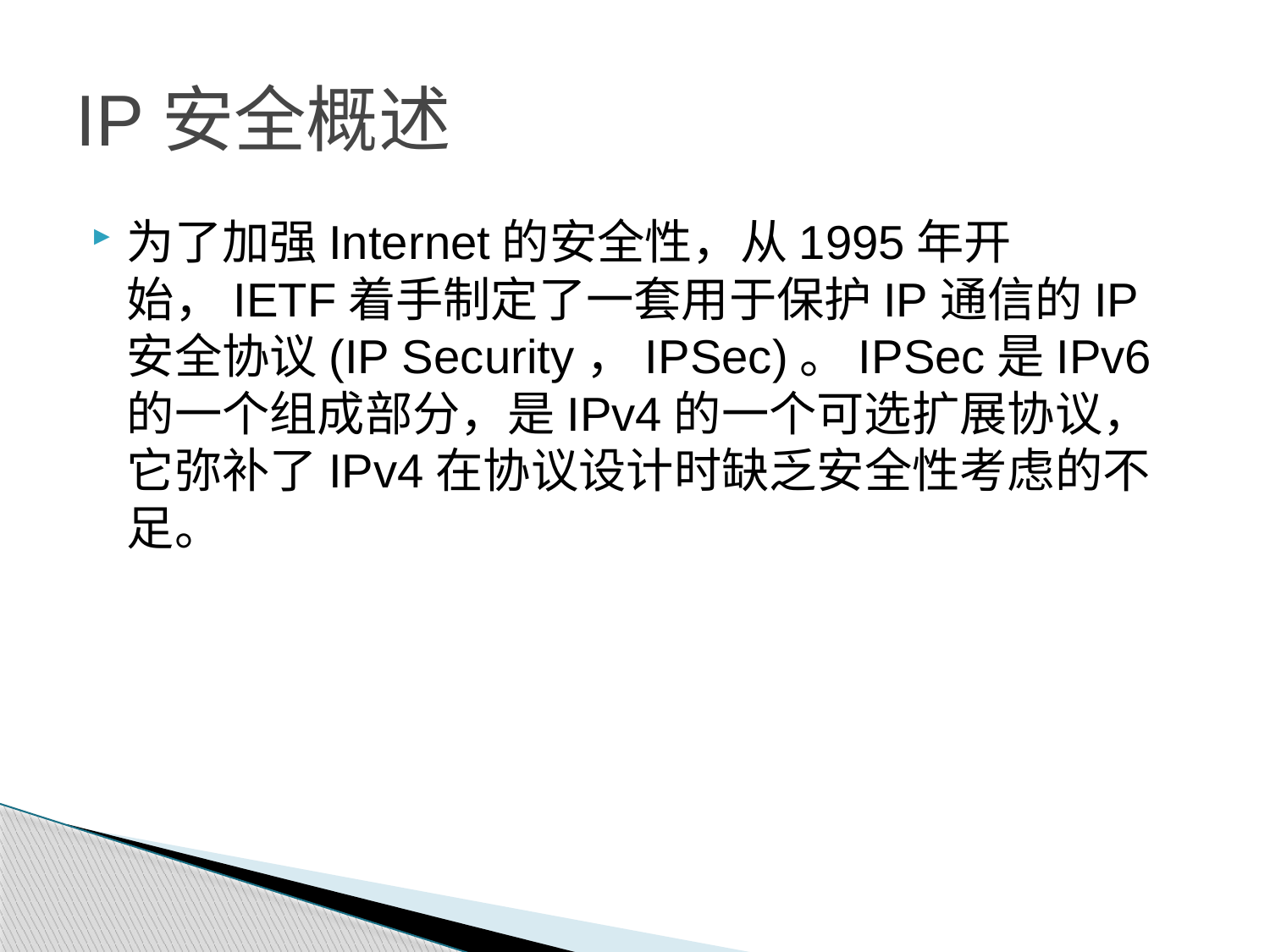

# IP安全概述
为了加强Internet的安全性，从1995年开始，IETF着手制定了一套用于保护IP通信的IP安全协议(IP Security，IPSec)。IPSec是IPv6的一个组成部分，是IPv4的一个可选扩展协议，它弥补了IPv4在协议设计时缺乏安全性考虑的不足。